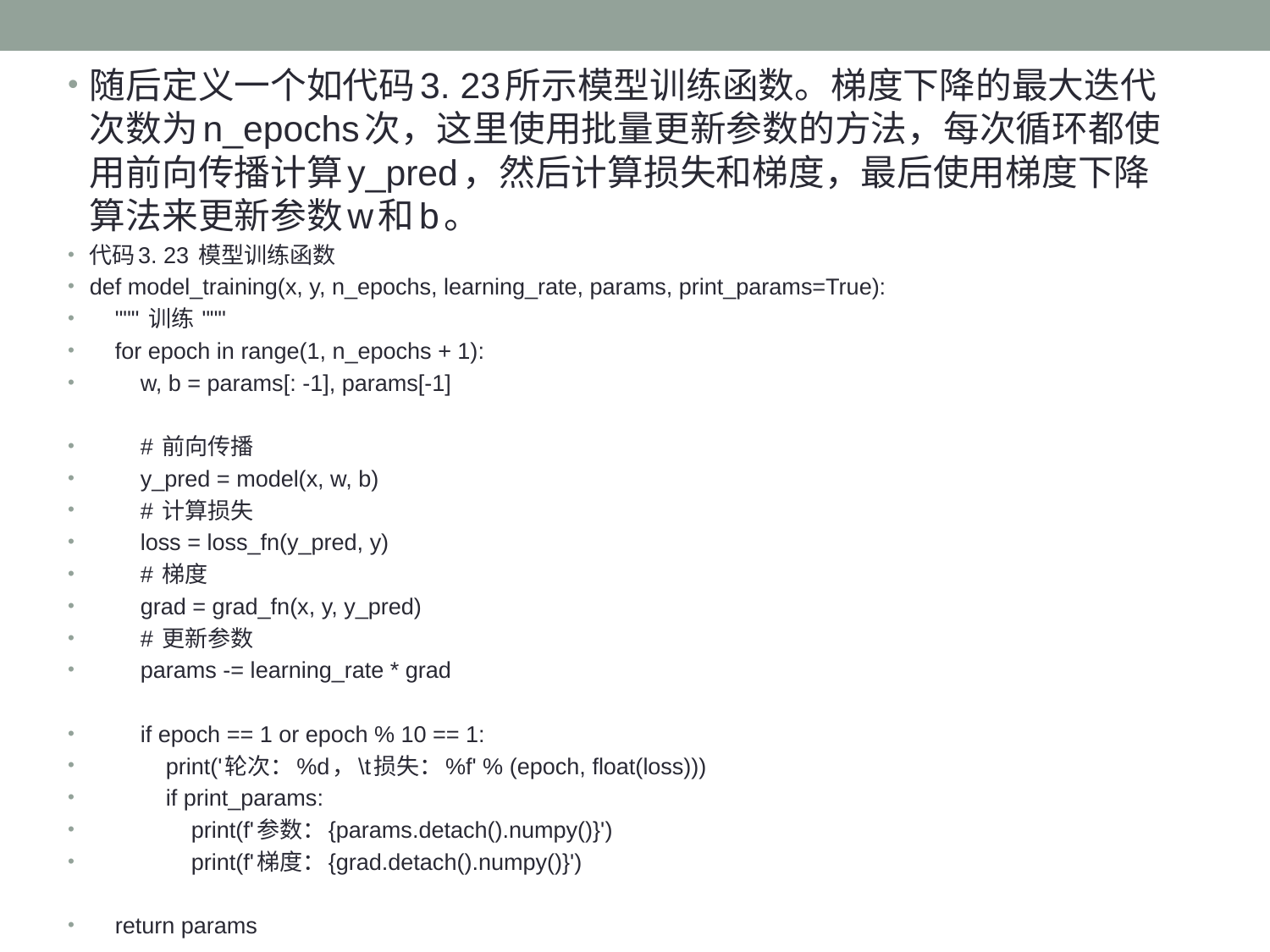

随后定义一个如代码3. 23所示模型训练函数。梯度下降的最大迭代次数为n_epochs次，这里使用批量更新参数的方法，每次循环都使用前向传播计算y_pred，然后计算损失和梯度，最后使用梯度下降算法来更新参数w和b。
代码3. 23 模型训练函数
def model_training(x, y, n_epochs, learning_rate, params, print_params=True):
    """ 训练 """
    for epoch in range(1, n_epochs + 1):
        w, b = params[: -1], params[-1]

        # 前向传播
        y_pred = model(x, w, b)
        # 计算损失
        loss = loss_fn(y_pred, y)
        # 梯度
        grad = grad_fn(x, y, y_pred)
        # 更新参数
        params -= learning_rate * grad

        if epoch == 1 or epoch % 10 == 1:
            print('轮次：%d，\t损失：%f' % (epoch, float(loss)))
            if print_params:
                print(f'参数：{params.detach().numpy()}')
                print(f'梯度：{grad.detach().numpy()}')

    return params